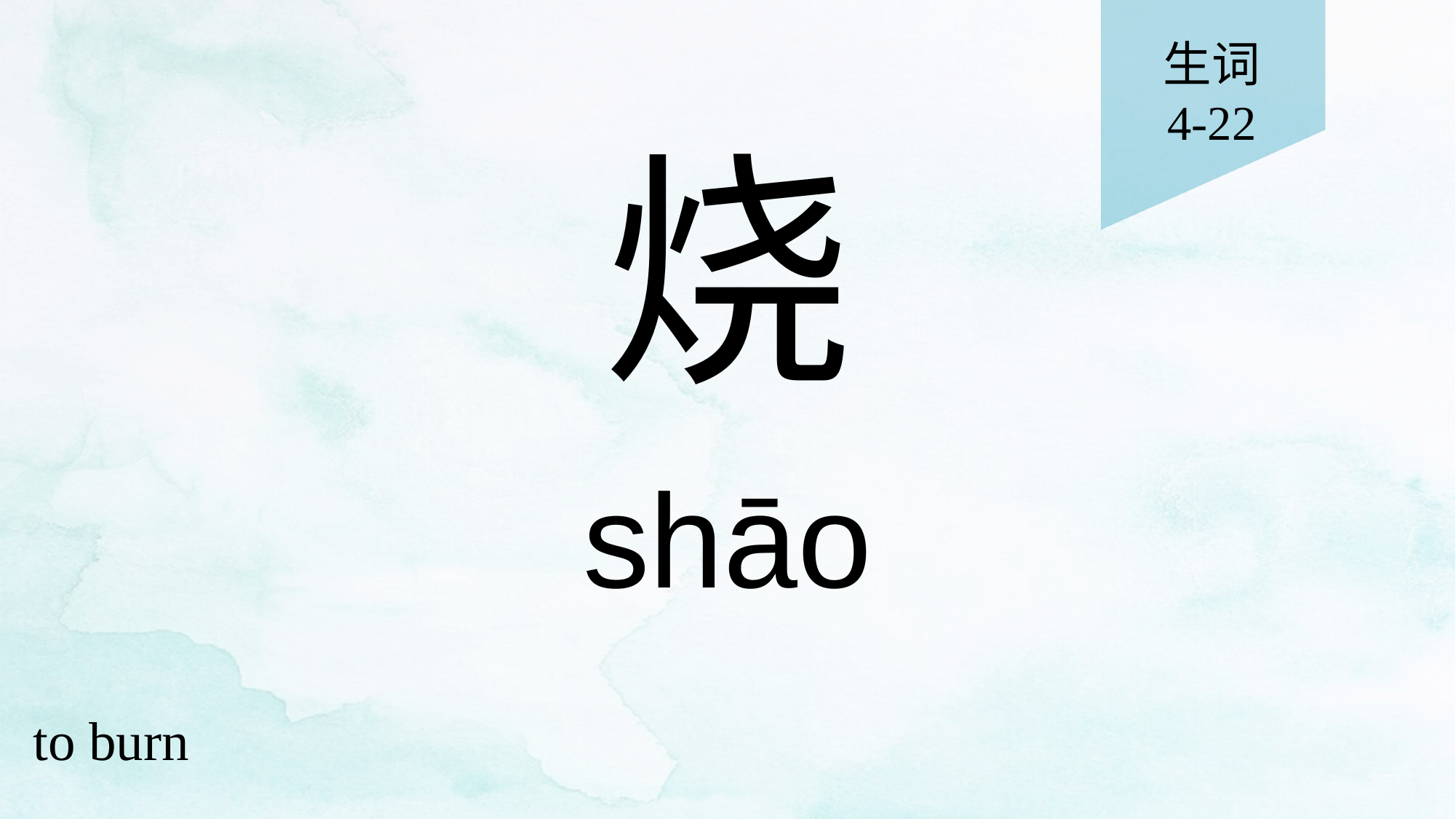

生词
4-22
# 烧
shāo
to burn